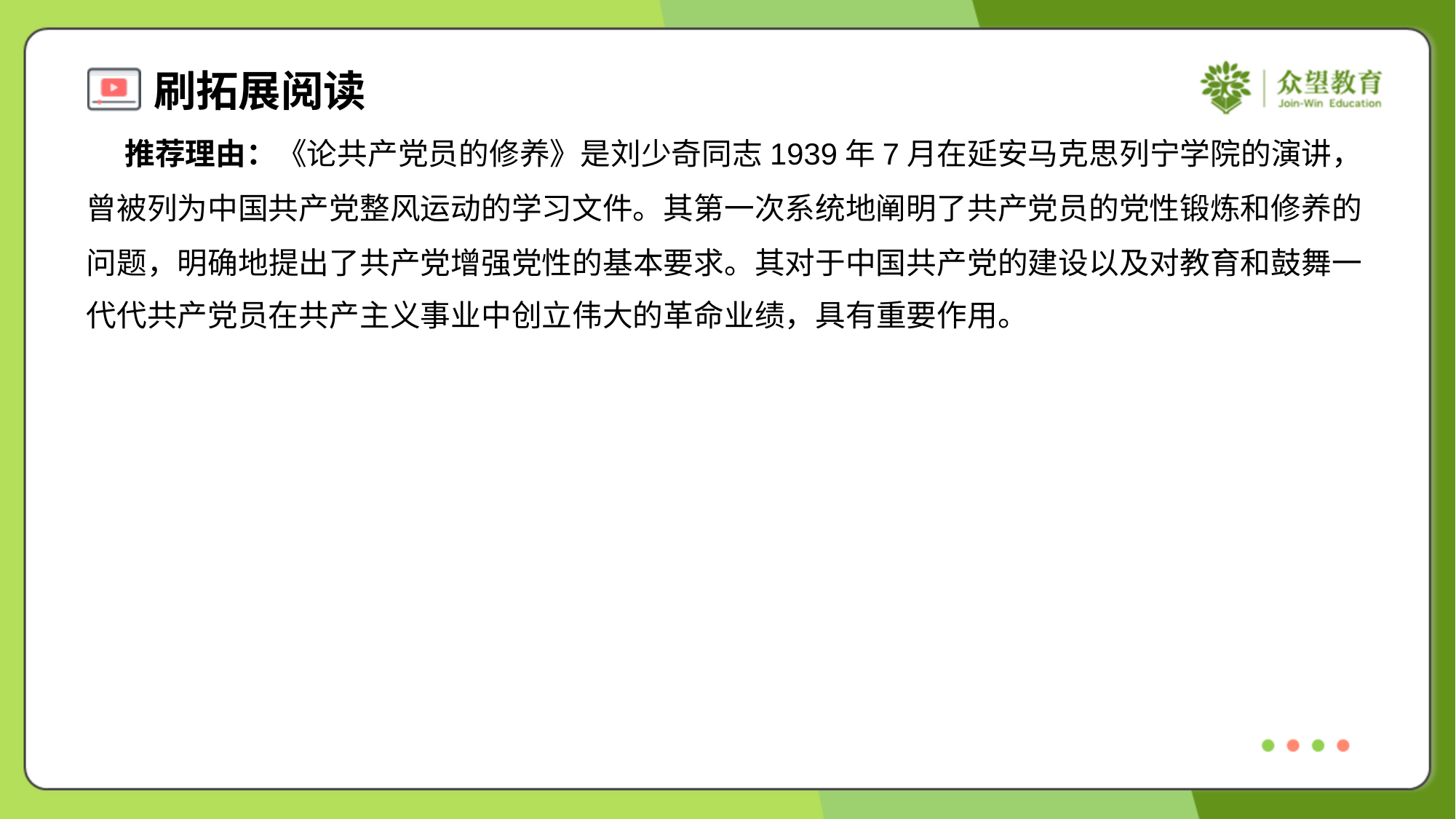

推荐理由：《论共产党员的修养》是刘少奇同志1939年7月在延安马克思列宁学院的演讲，
曾被列为中国共产党整风运动的学习文件。其第一次系统地阐明了共产党员的党性锻炼和修养的
问题，明确地提出了共产党增强党性的基本要求。其对于中国共产党的建设以及对教育和鼓舞一
代代共产党员在共产主义事业中创立伟大的革命业绩，具有重要作用。